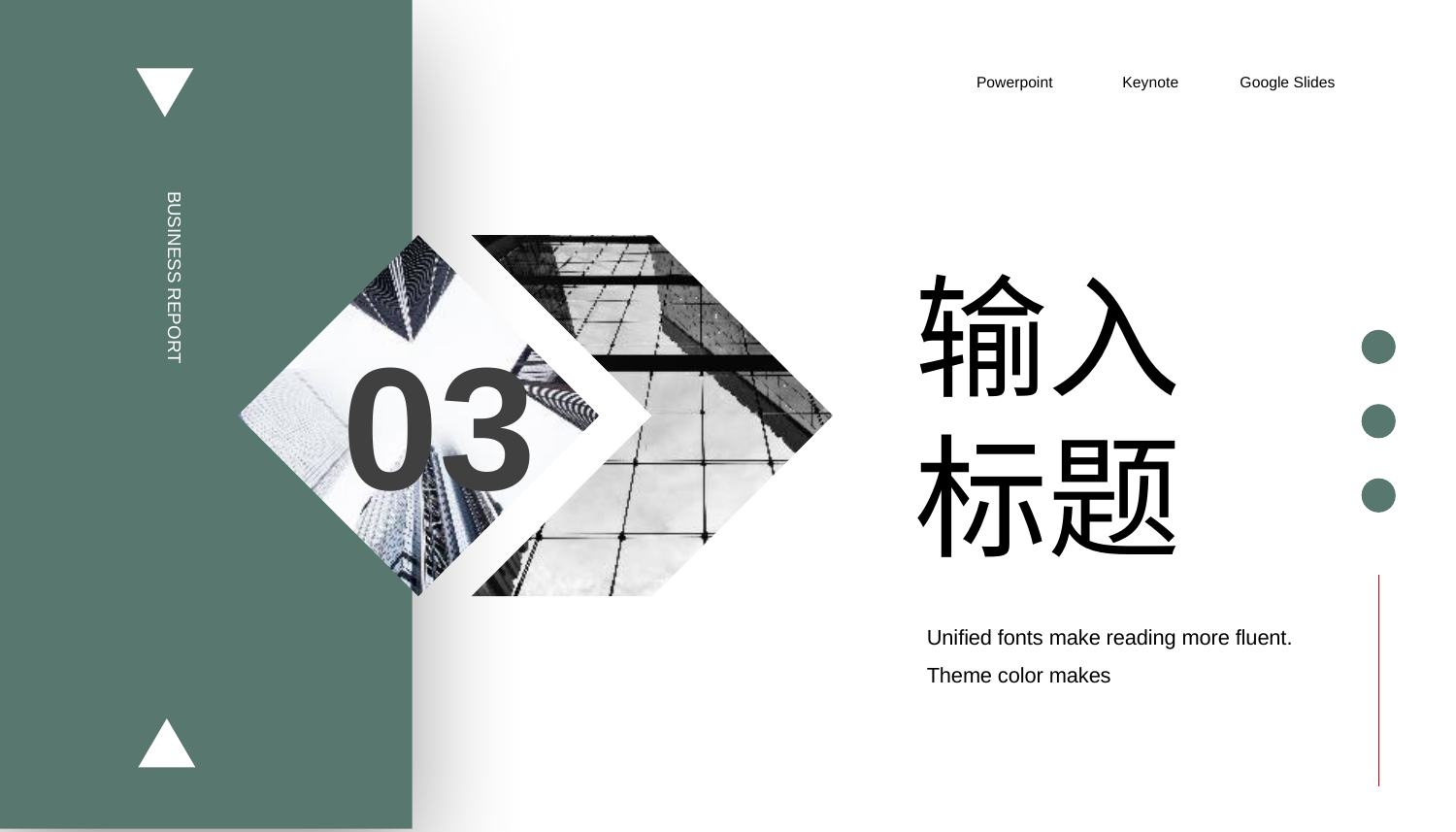

Powerpoint
Keynote
Google Slides

BUSINESS REPORT

输入标题
03

Unified fonts make reading more fluent.
Theme color makes